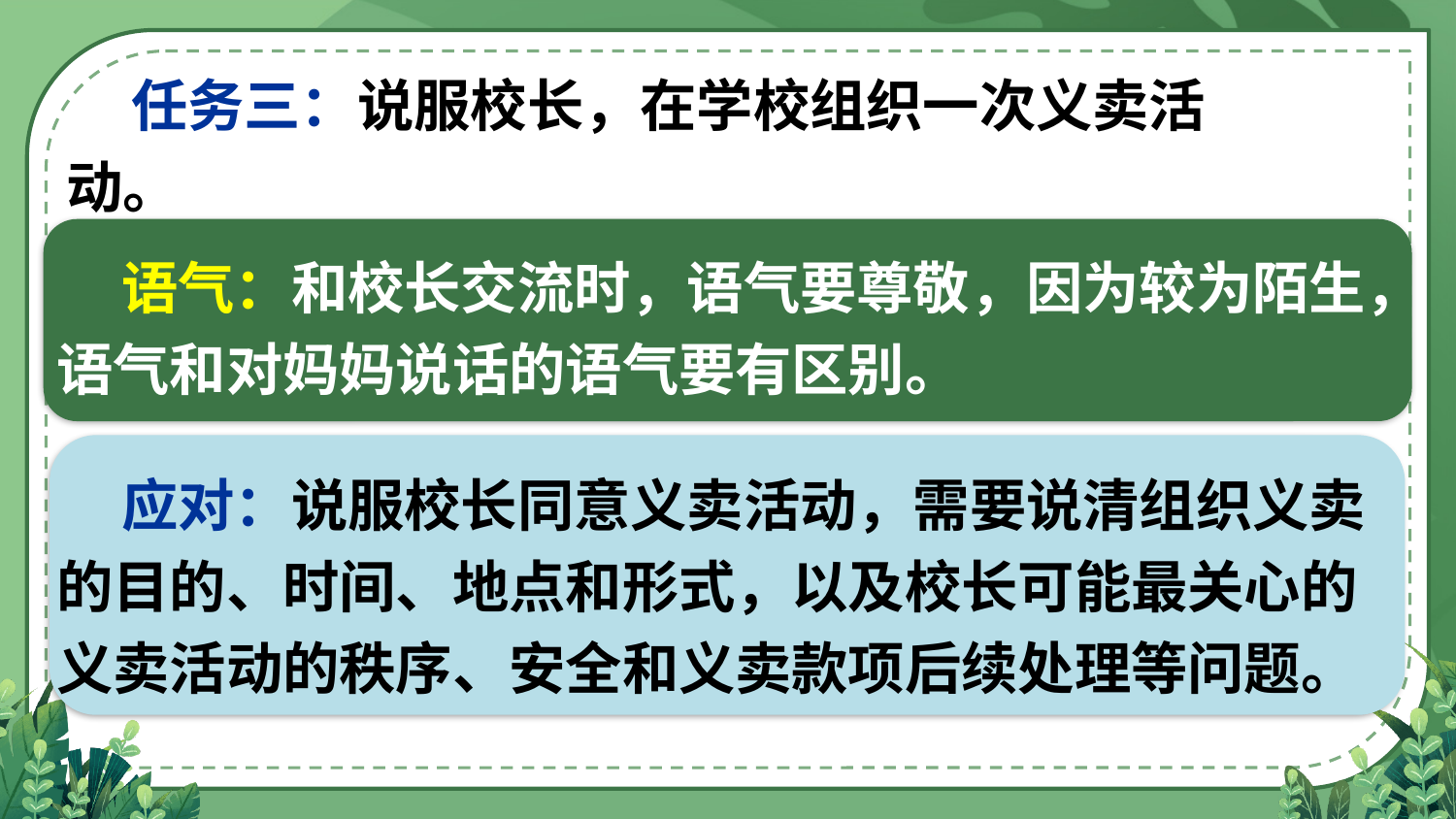

任务三：说服校长，在学校组织一次义卖活动。

    语气：和校长交流时，语气要尊敬，因为较为陌生，语气和对妈妈说话的语气要有区别。

    应对：说服校长同意义卖活动，需要说清组织义卖的目的、时间、地点和形式，以及校长可能最关心的义卖活动的秩序、安全和义卖款项后续处理等问题。